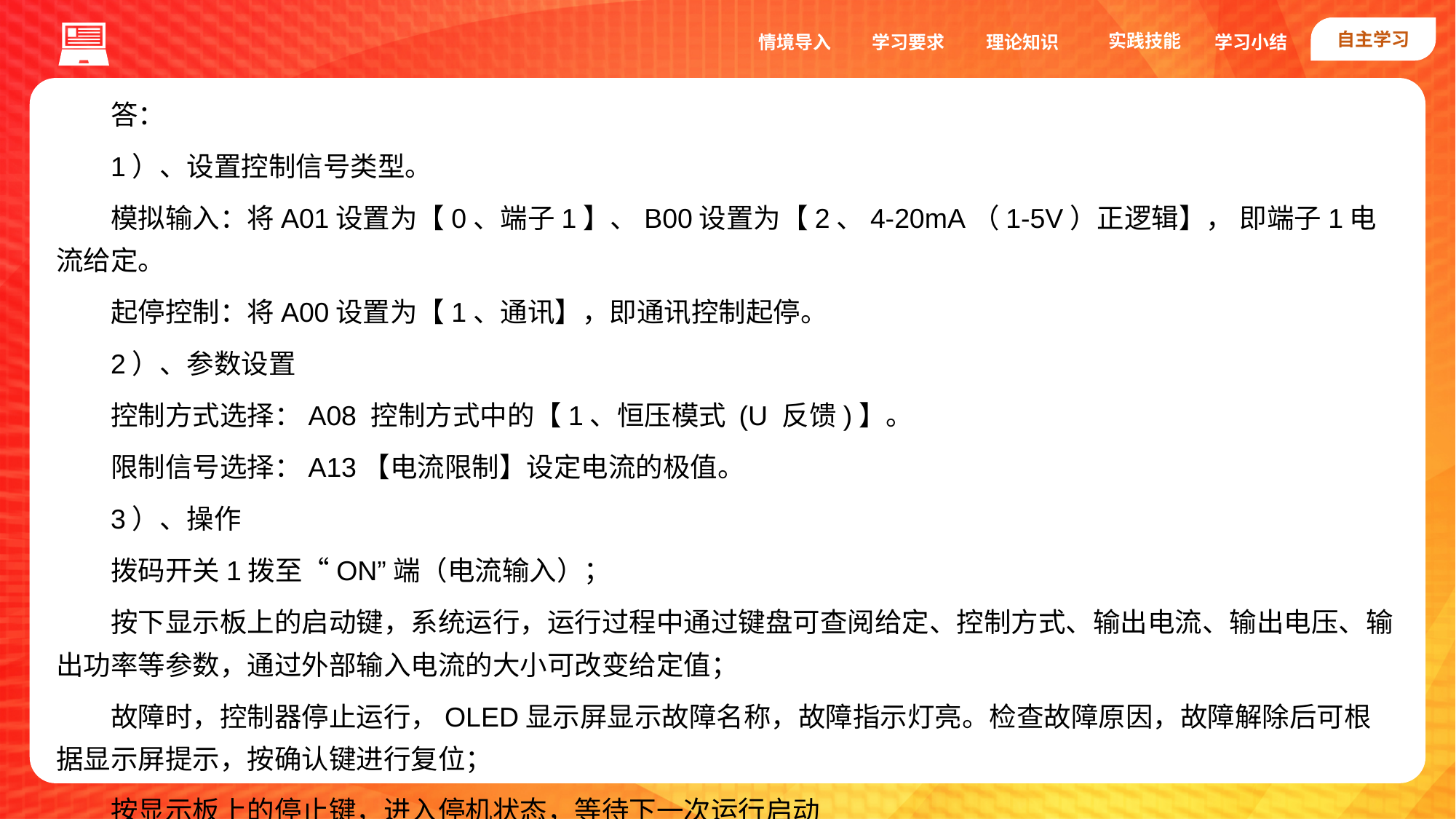

自主学习
实践技能
情境导入
学习要求
理论知识
学习小结

答：
1）、设置控制信号类型。
模拟输入：将A01设置为【0、端子1】、B00设置为【2、4-20mA（1-5V）正逻辑】， 即端子1电流给定。
起停控制：将A00设置为【1、通讯】，即通讯控制起停。
2）、参数设置
控制方式选择：A08 控制方式中的【1、恒压模式 (U 反馈)】。
限制信号选择：A13【电流限制】设定电流的极值。
3）、操作
拨码开关1拨至“ON”端（电流输入）；
按下显示板上的启动键，系统运行，运行过程中通过键盘可查阅给定、控制方式、输出电流、输出电压、输出功率等参数，通过外部输入电流的大小可改变给定值；
故障时，控制器停止运行，OLED显示屏显示故障名称，故障指示灯亮。检查故障原因，故障解除后可根据显示屏提示，按确认键进行复位；
按显示板上的停止键，进入停机状态，等待下一次运行启动